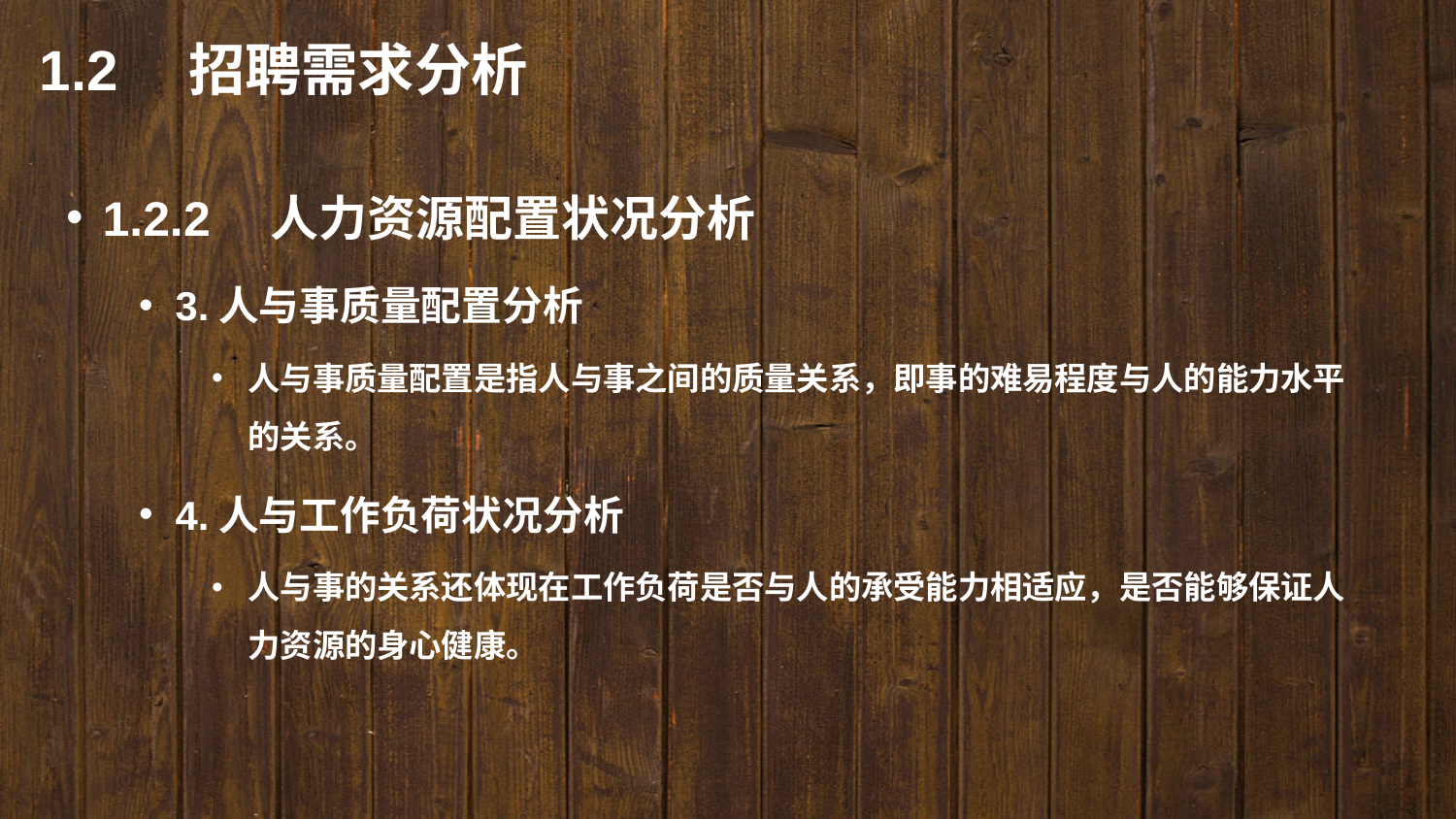

1.2　招聘需求分析
1.2.2　人力资源配置状况分析
3.人与事质量配置分析
人与事质量配置是指人与事之间的质量关系，即事的难易程度与人的能力水平的关系。
4.人与工作负荷状况分析
人与事的关系还体现在工作负荷是否与人的承受能力相适应，是否能够保证人力资源的身心健康。